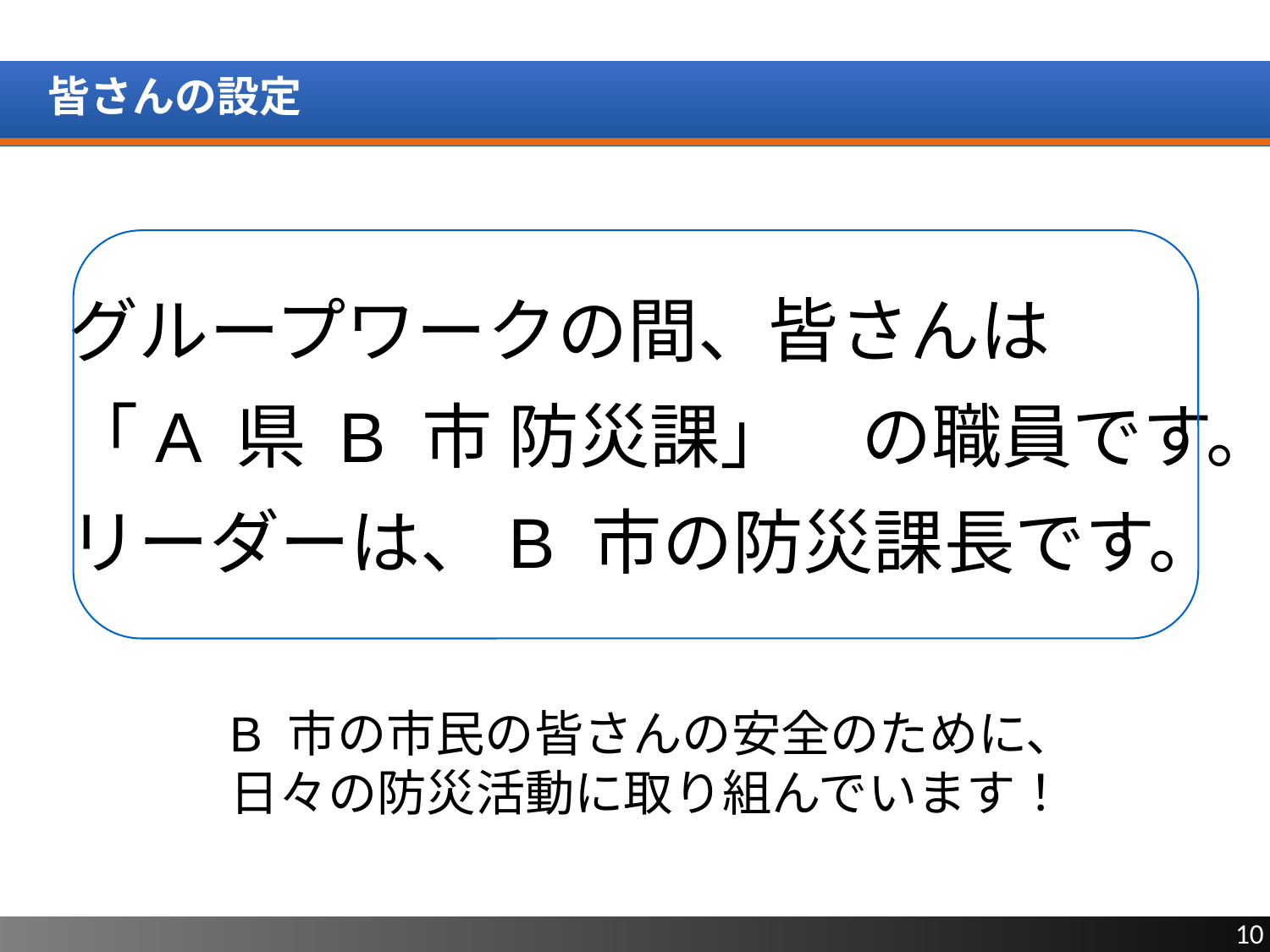

# 皆さんの設定

グループワークの間、皆さんは
「A 県 B 市 防災課」　の職員です。
リーダーは、B 市の防災課長です。
B 市の市民の皆さんの安全のために、
日々の防災活動に取り組んでいます！
10